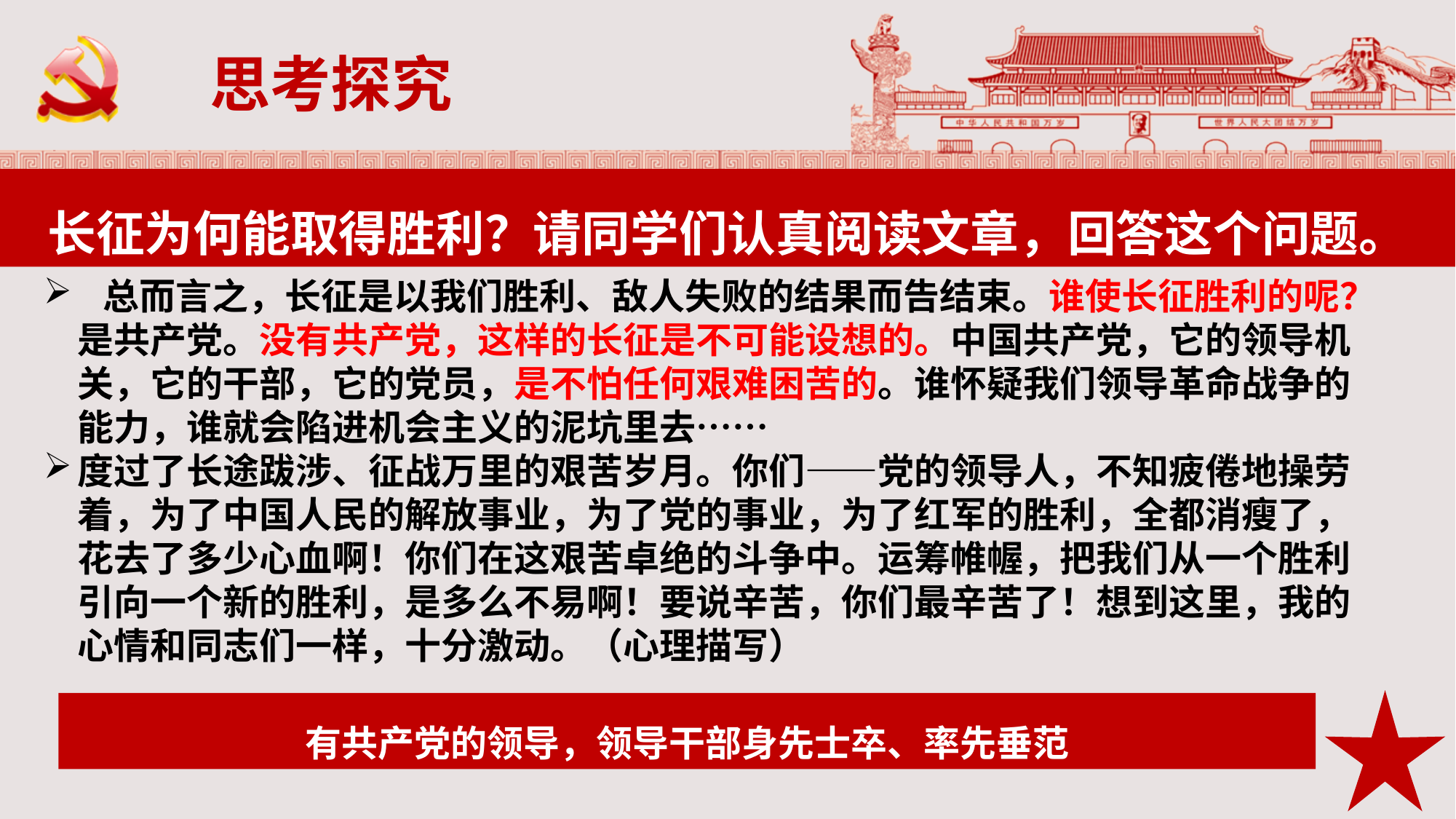

思考探究
长征为何能取得胜利？请同学们认真阅读文章，回答这个问题。
  总而言之，长征是以我们胜利、敌人失败的结果而告结束。谁使长征胜利的呢？是共产党。没有共产党，这样的长征是不可能设想的。中国共产党，它的领导机关，它的干部，它的党员，是不怕任何艰难困苦的。谁怀疑我们领导革命战争的能力，谁就会陷进机会主义的泥坑里去……
度过了长途跋涉、征战万里的艰苦岁月。你们——党的领导人，不知疲倦地操劳着，为了中国人民的解放事业，为了党的事业，为了红军的胜利，全都消瘦了，花去了多少心血啊！你们在这艰苦卓绝的斗争中。运筹帷幄，把我们从一个胜利引向一个新的胜利，是多么不易啊！要说辛苦，你们最辛苦了！想到这里，我的心情和同志们一样，十分激动。（心理描写）
有共产党的领导，领导干部身先士卒、率先垂范